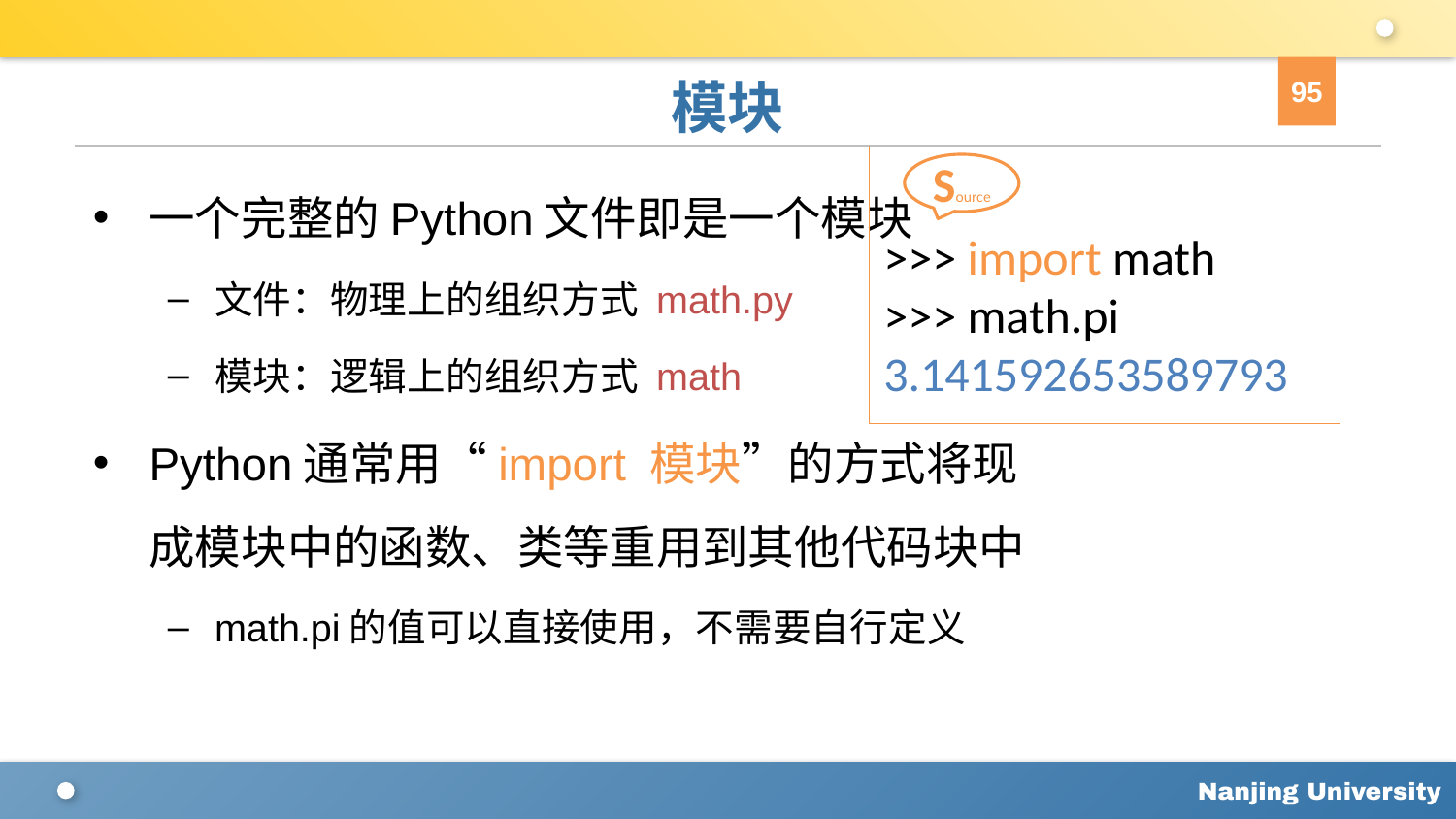

95
# 模块

>>> import math
>>> math.pi
3.141592653589793
Source
一个完整的Python文件即是一个模块
文件：物理上的组织方式 math.py
模块：逻辑上的组织方式 math
Python通常用“import 模块”的方式将现成模块中的函数、类等重用到其他代码块中
math.pi的值可以直接使用，不需要自行定义